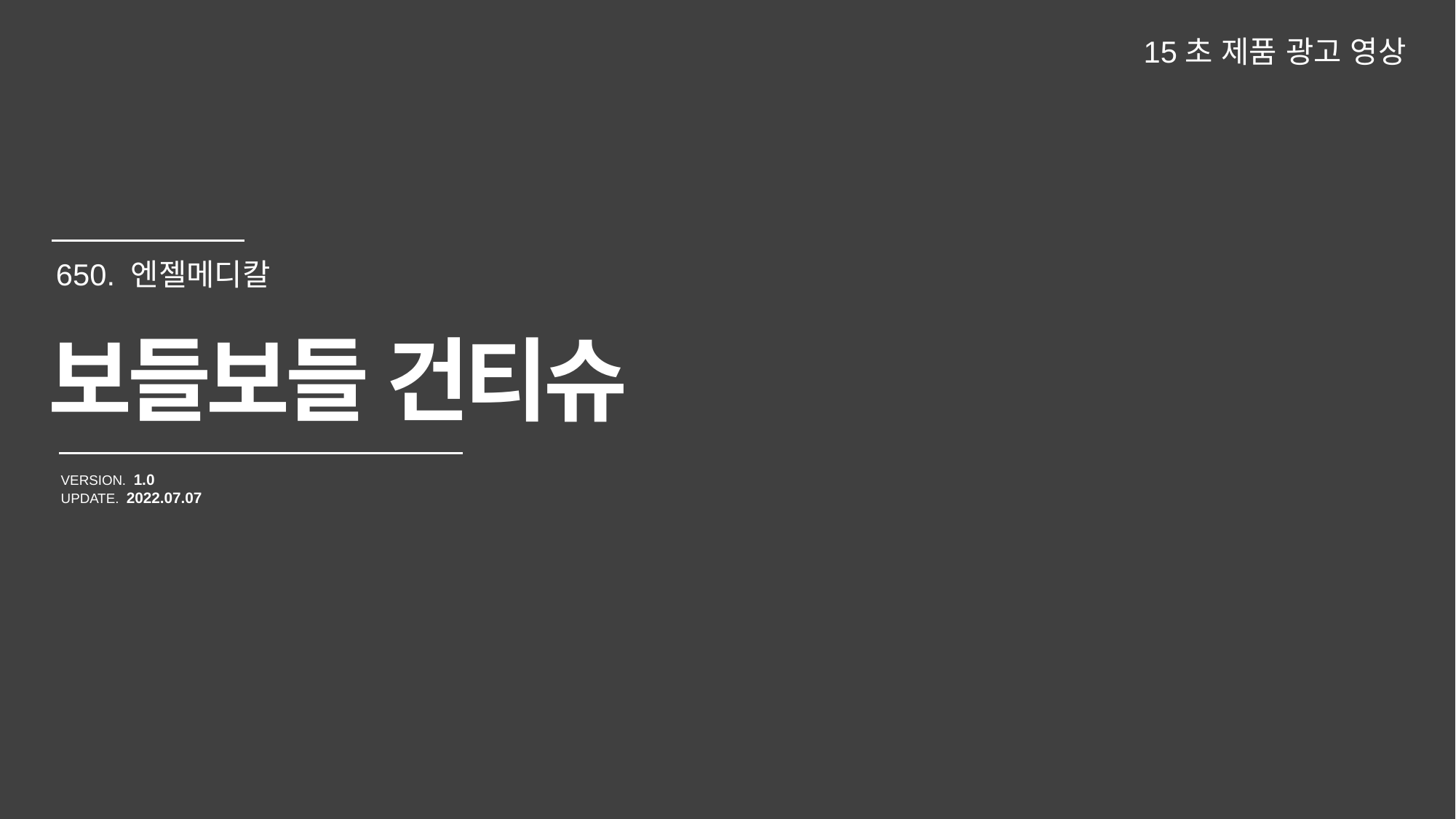

15초 제품 광고 영상
보들보들 건티슈
VERSION.  1.0
UPDATE.  2022.07.07

650. 엔젤메디칼